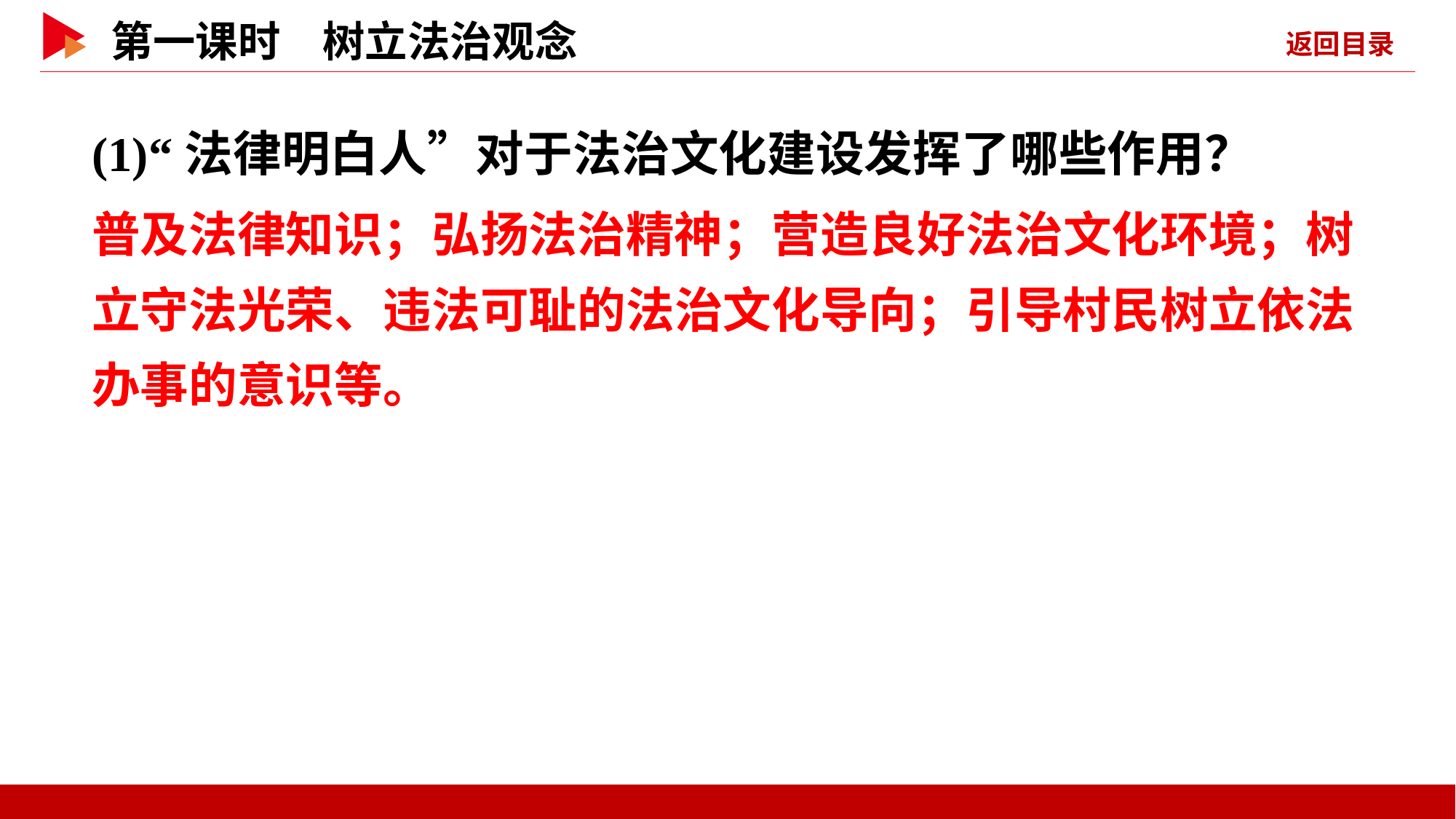

(1)“法律明白人”对于法治文化建设发挥了哪些作用？
普及法律知识；弘扬法治精神；营造良好法治文化环境；树立守法光荣、违法可耻的法治文化导向；引导村民树立依法办事的意识等。